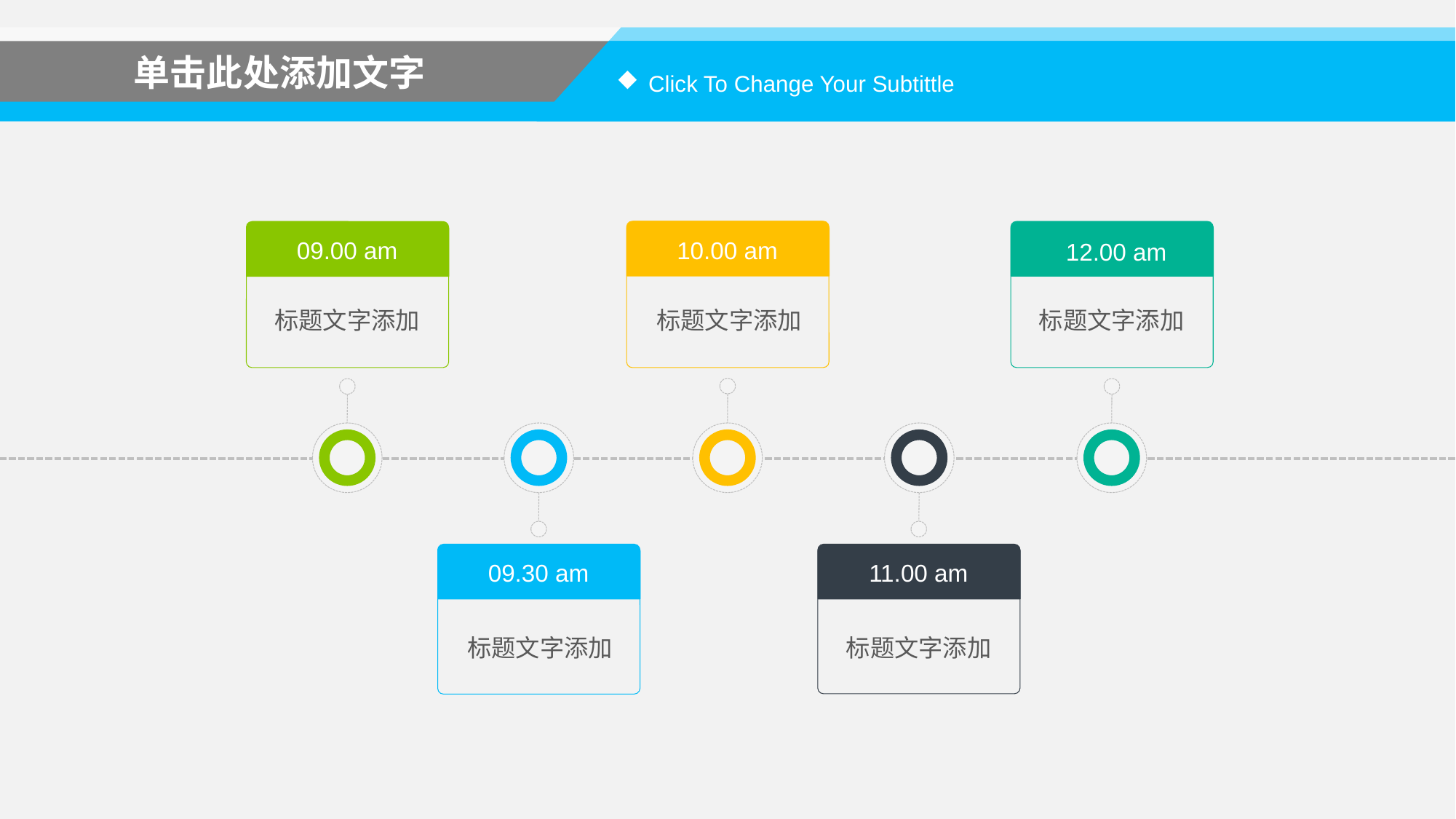

单击此处添加文字
Click To Change Your Subtittle

10.00 am
标题文字添加

12.00 am
标题文字添加

09.00 am
标题文字添加

09.30 am
标题文字添加

11.00 am
标题文字添加